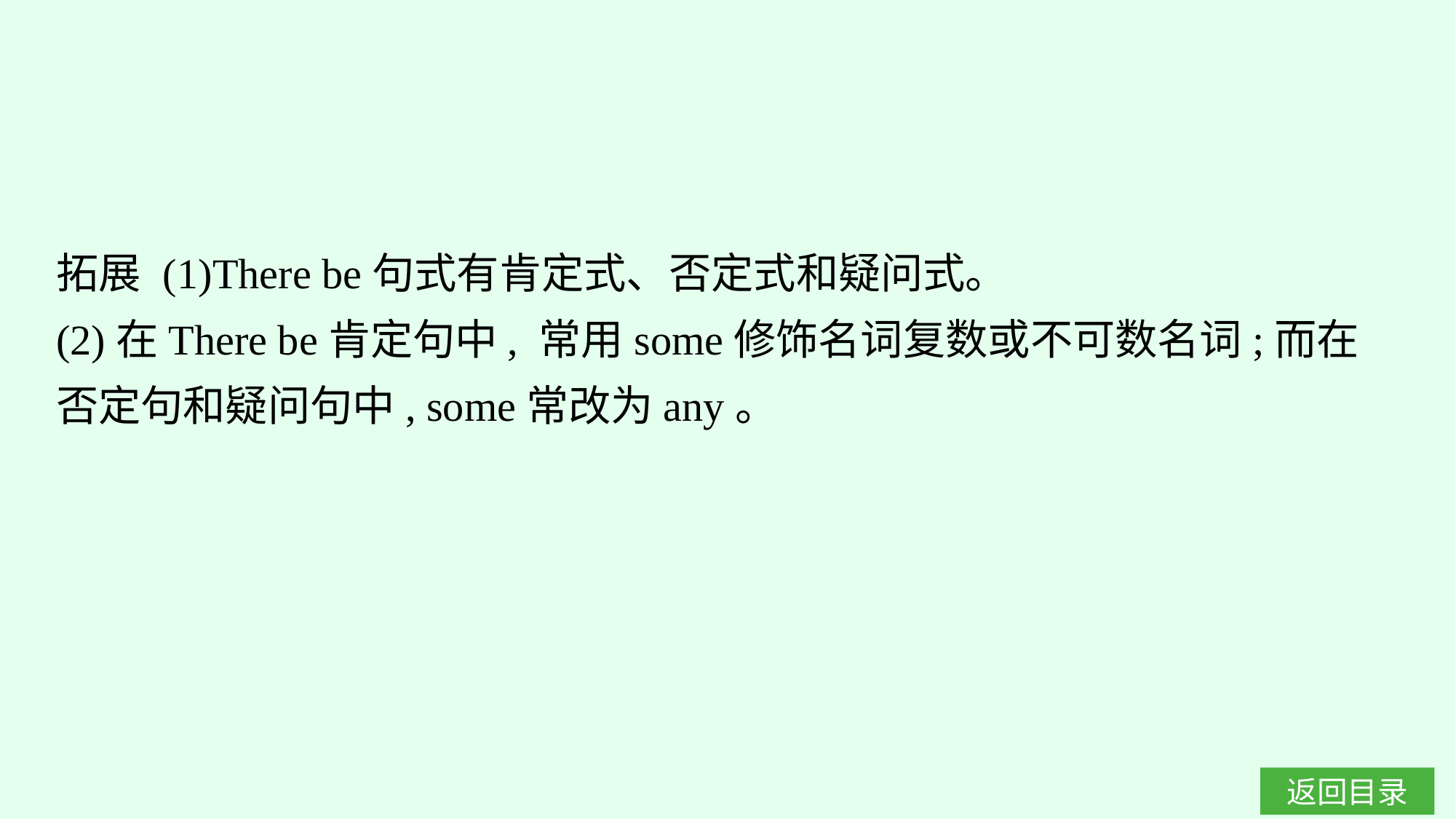

拓展 (1)There be句式有肯定式、否定式和疑问式。
(2)在There be肯定句中, 常用some修饰名词复数或不可数名词;而在否定句和疑问句中, some常改为any。